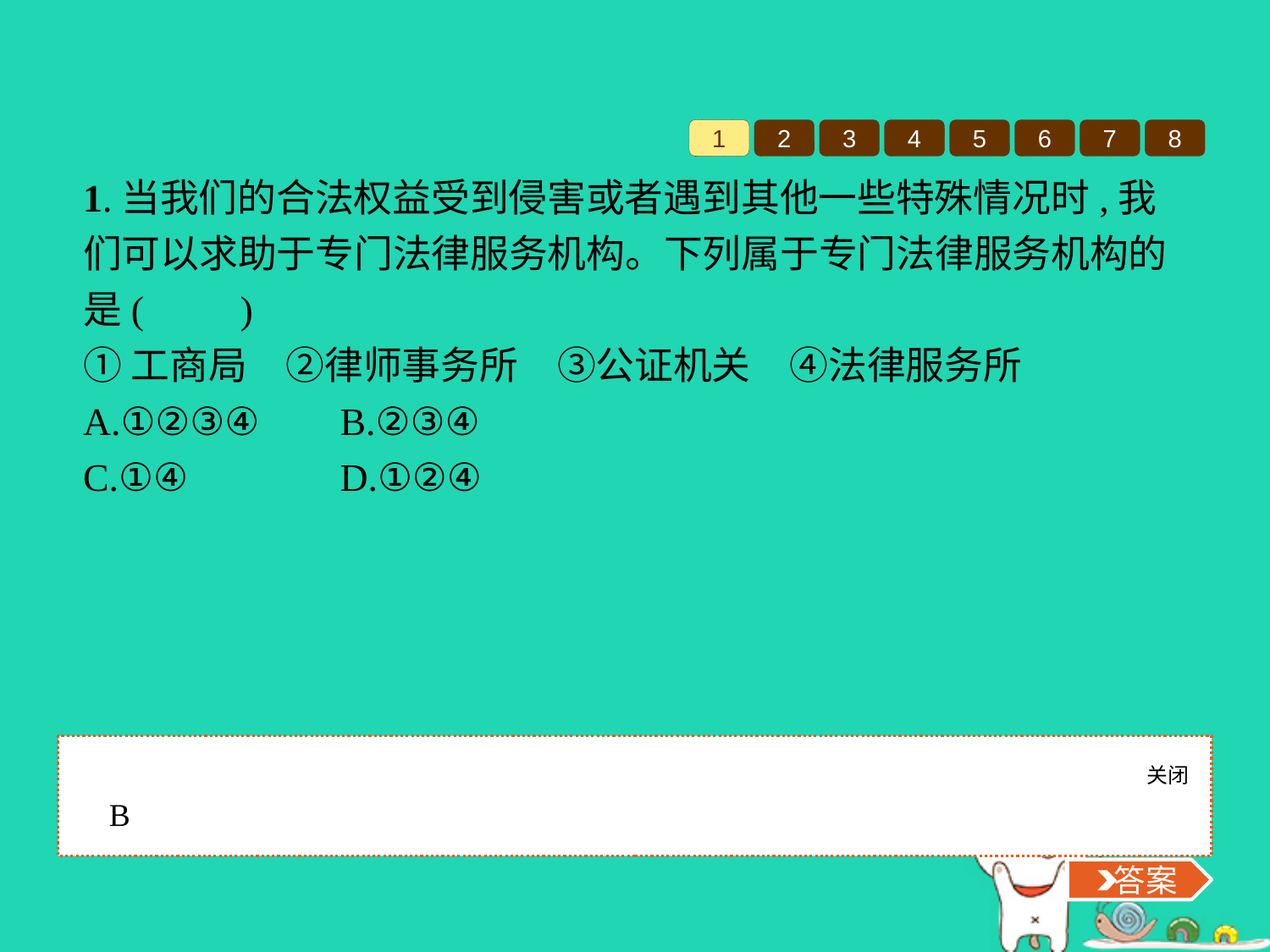

1
2
3
4
5
6
7
8
1.当我们的合法权益受到侵害或者遇到其他一些特殊情况时,我们可以求助于专门法律服务机构。下列属于专门法律服务机构的是(　　)
①工商局　②律师事务所　③公证机关　④法律服务所
A.①②③④	B.②③④
C.①④		D.①②④

关闭
  答案

B
  答案